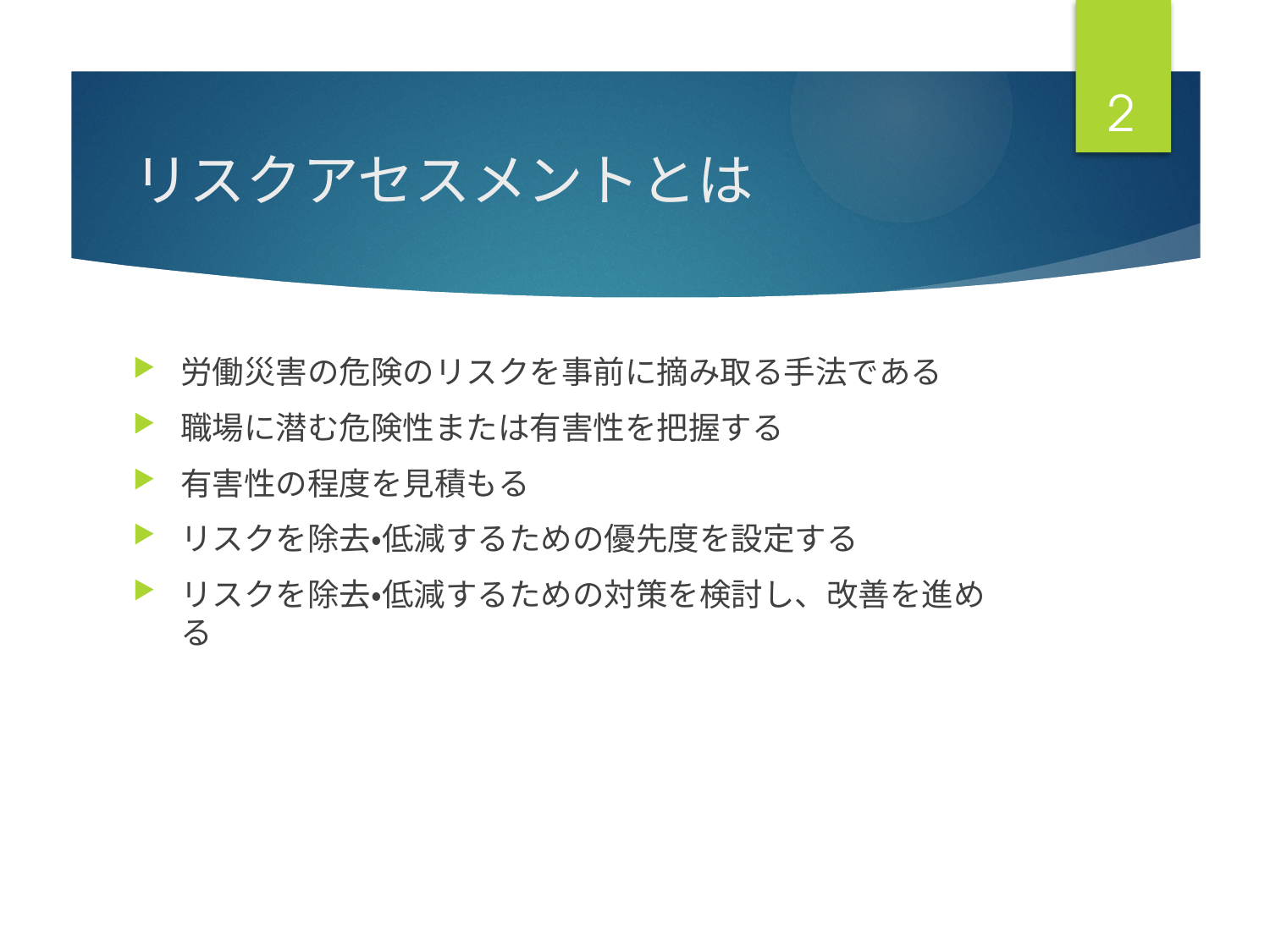

2
# リスクアセスメントとは
労働災害の危険のリスクを事前に摘み取る手法である
職場に潜む危険性または有害性を把握する
有害性の程度を見積もる
リスクを除去・低減するための優先度を設定する
リスクを除去・低減するための対策を検討し、改善を進める